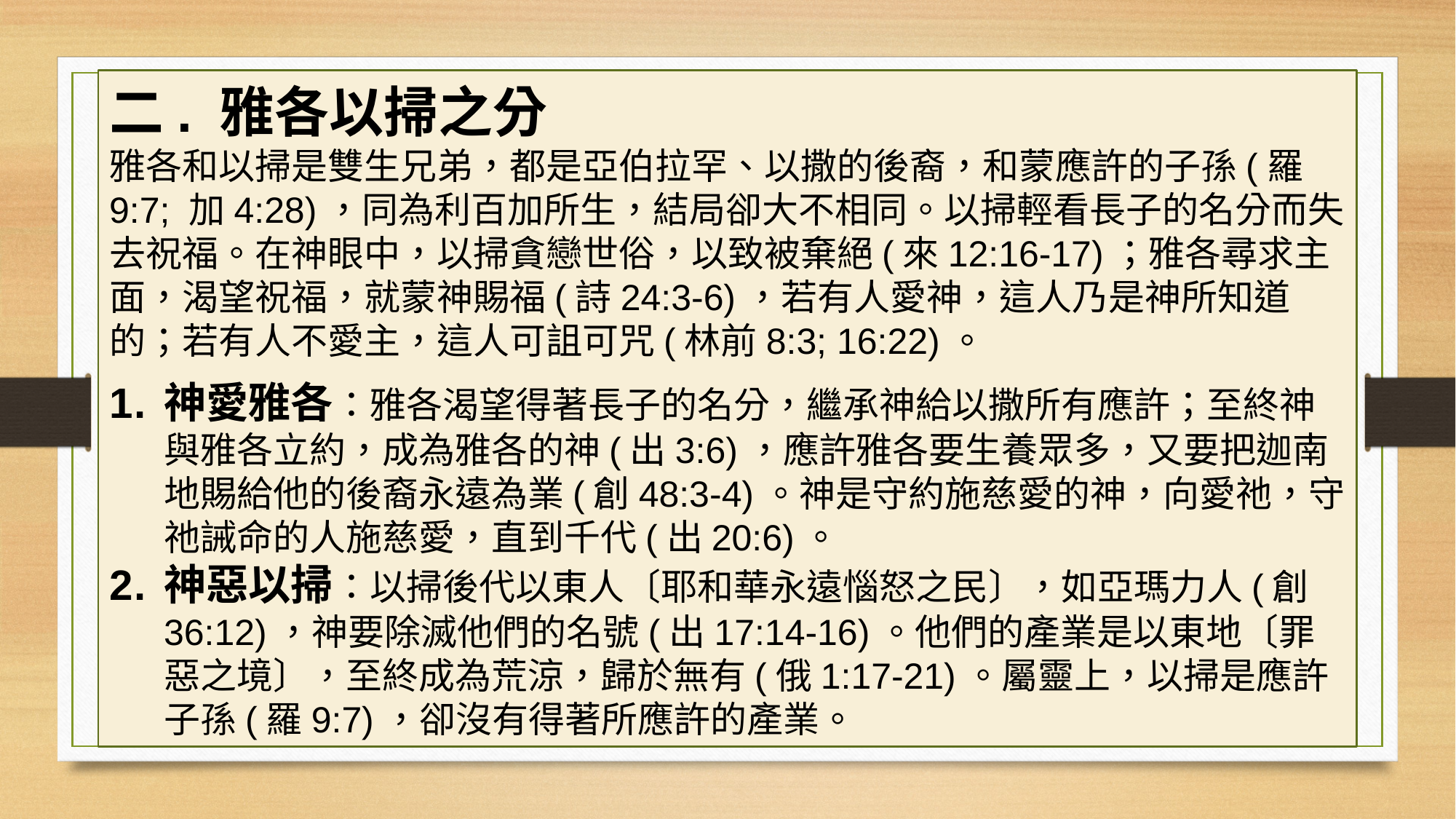

二. 雅各以掃之分
雅各和以掃是雙生兄弟，都是亞伯拉罕、以撒的後裔，和蒙應許的子孫(羅9:7; 加4:28)，同為利百加所生，結局卻大不相同。以掃輕看長子的名分而失去祝福。在神眼中，以掃貪戀世俗，以致被棄絕(來12:16-17)；雅各尋求主面，渴望祝福，就蒙神賜福(詩24:3-6)，若有人愛神，這人乃是神所知道的；若有人不愛主，這人可詛可咒(林前8:3; 16:22)。

神愛雅各：雅各渴望得著長子的名分，繼承神給以撒所有應許；至終神與雅各立約，成為雅各的神(出3:6)，應許雅各要生養眾多，又要把迦南地賜給他的後裔永遠為業(創48:3-4)。神是守約施慈愛的神，向愛祂，守祂誡命的人施慈愛，直到千代(出20:6)。
神惡以掃：以掃後代以東人〔耶和華永遠惱怒之民〕，如亞瑪力人(創36:12)，神要除滅他們的名號(出17:14-16)。他們的產業是以東地〔罪惡之境〕，至終成為荒涼，歸於無有(俄1:17-21)。屬靈上，以掃是應許子孫(羅9:7)，卻沒有得著所應許的產業。
#